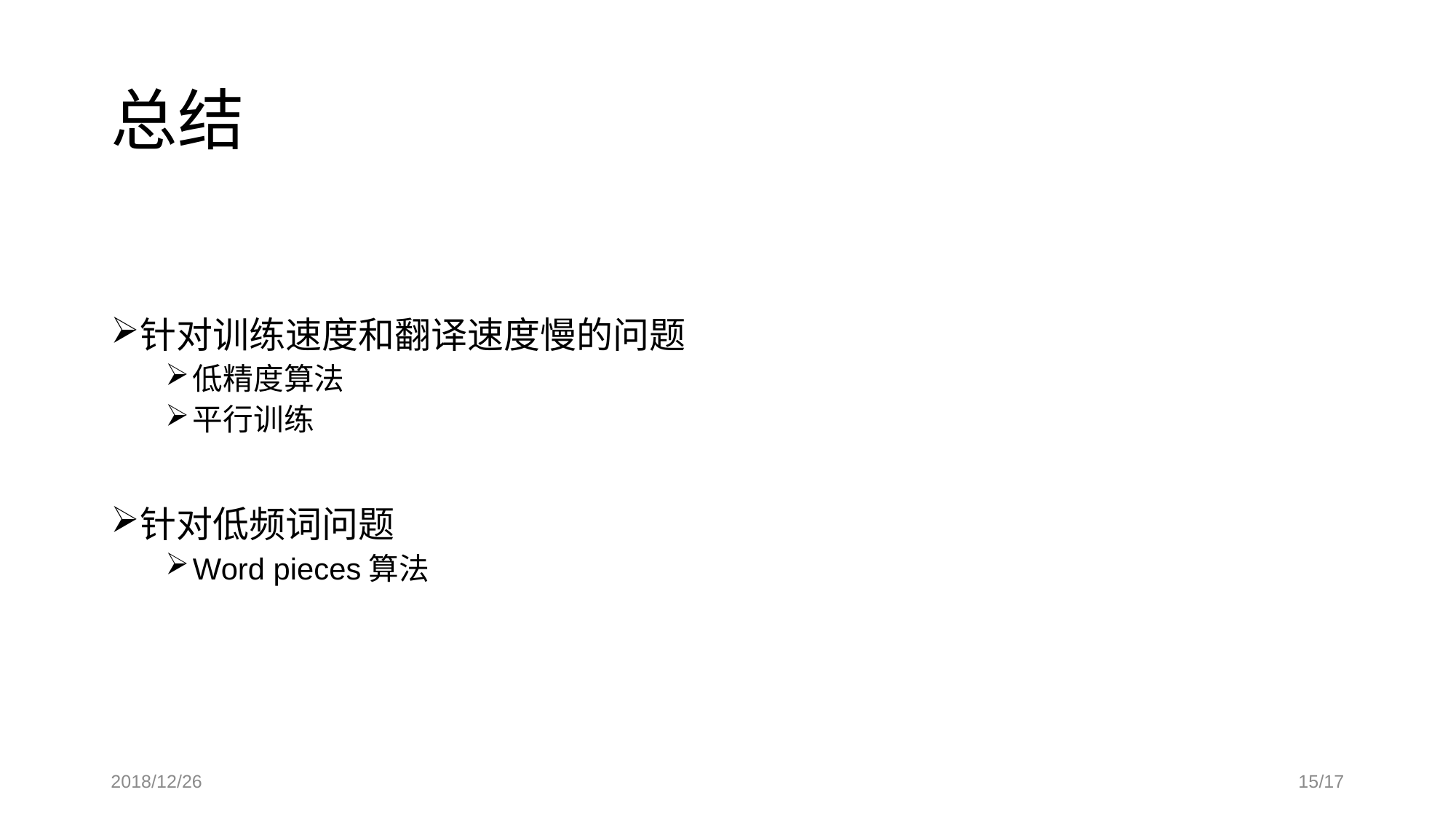

# 总结
针对训练速度和翻译速度慢的问题
低精度算法
平行训练

针对低频词问题
Word pieces算法

2018/12/26
15/17